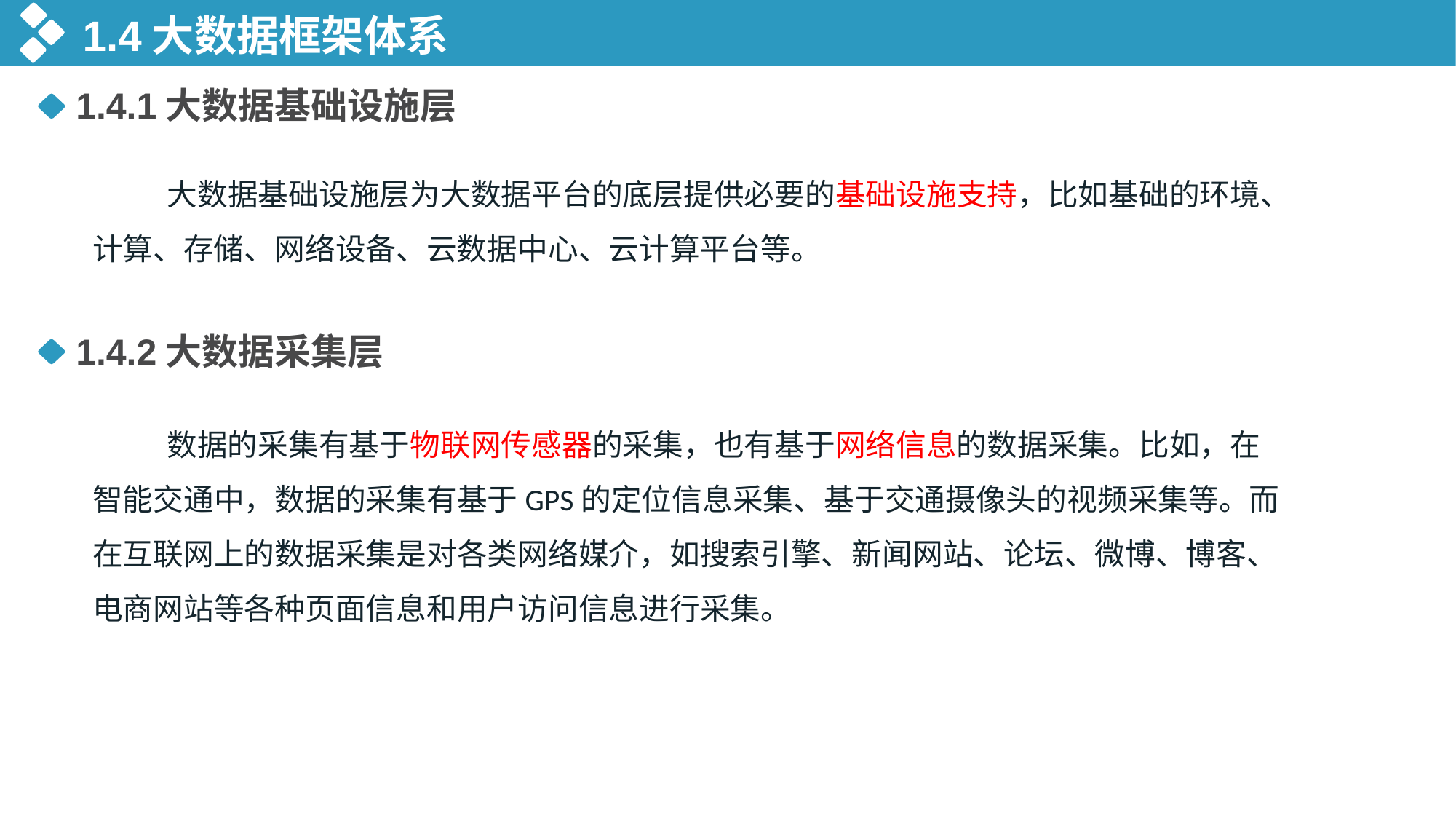

1.4大数据框架体系
1.4.1大数据基础设施层

          大数据基础设施层为大数据平台的底层提供必要的基础设施支持，比如基础的环境、计算、存储、网络设备、云数据中心、云计算平台等。
1.4.2大数据采集层

          数据的采集有基于物联网传感器的采集，也有基于网络信息的数据采集。比如，在智能交通中，数据的采集有基于GPS的定位信息采集、基于交通摄像头的视频采集等。而在互联网上的数据采集是对各类网络媒介，如搜索引擎、新闻网站、论坛、微博、博客、电商网站等各种页面信息和用户访问信息进行采集。